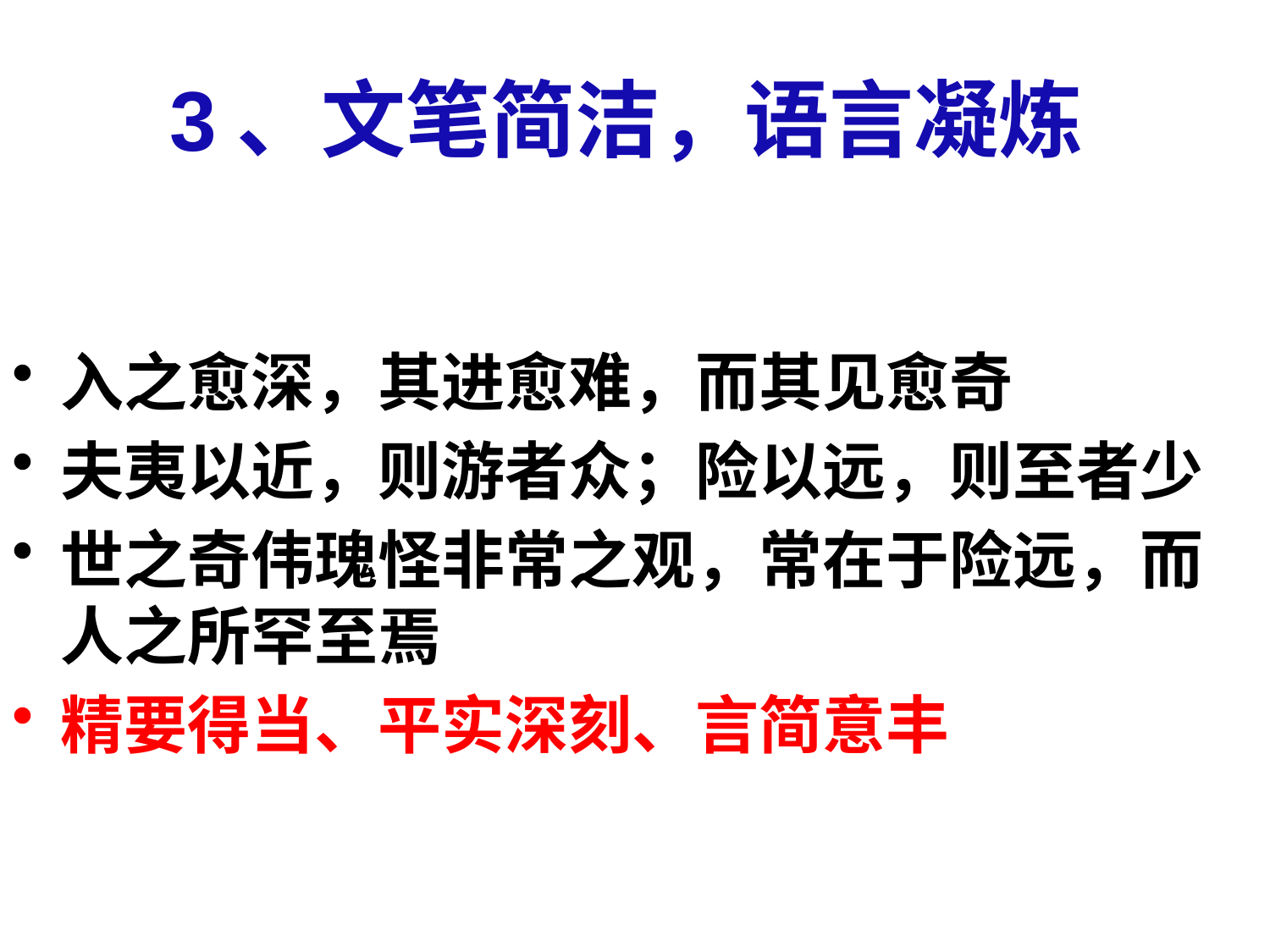

# 3、文笔简洁，语言凝炼
入之愈深，其进愈难，而其见愈奇
夫夷以近，则游者众；险以远，则至者少
世之奇伟瑰怪非常之观，常在于险远，而人之所罕至焉
精要得当、平实深刻、言简意丰